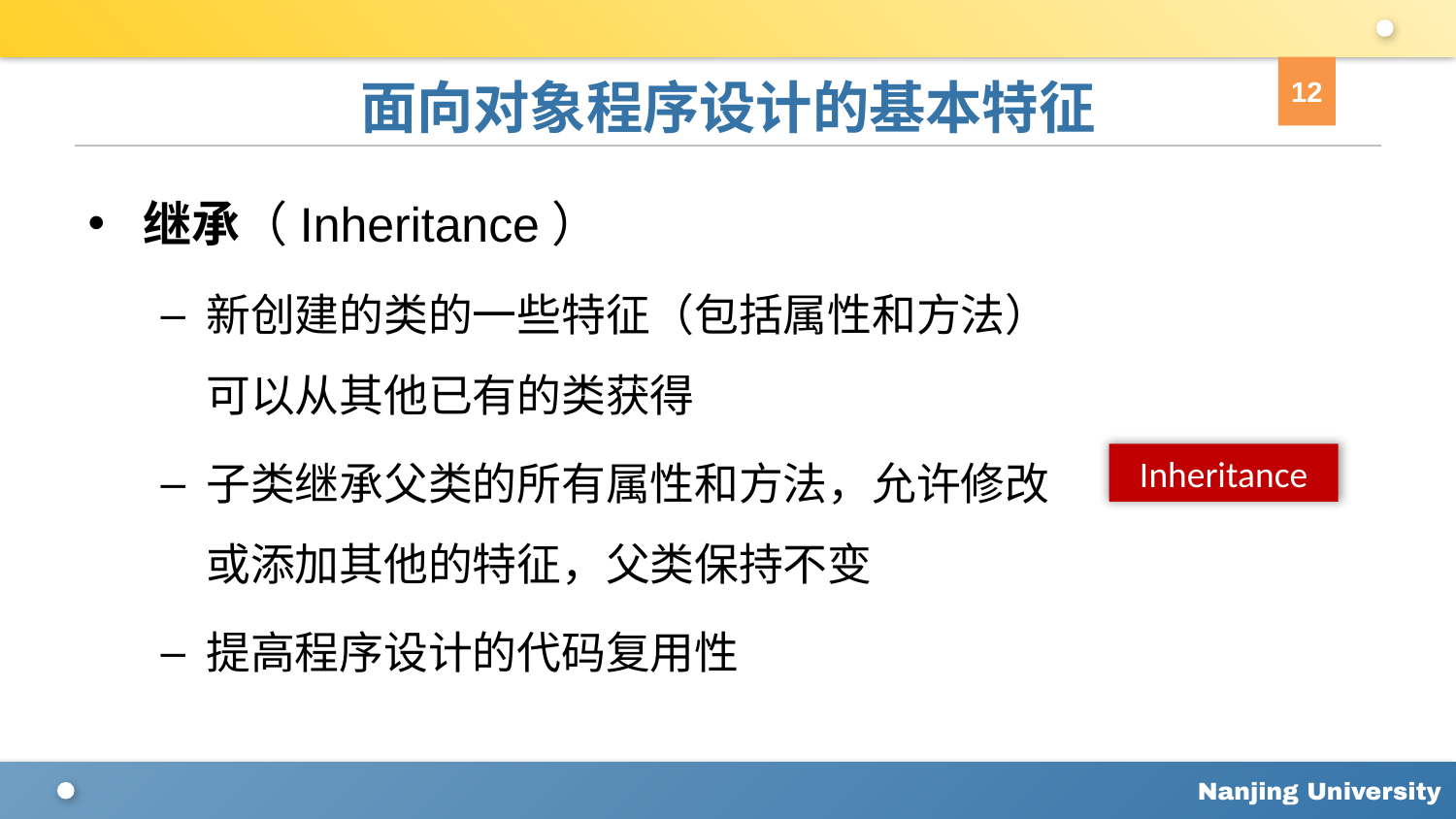

12
# 面向对象程序设计的基本特征
继承（Inheritance）
新创建的类的一些特征（包括属性和方法）可以从其他已有的类获得
子类继承父类的所有属性和方法，允许修改或添加其他的特征，父类保持不变
提高程序设计的代码复用性
Inheritance